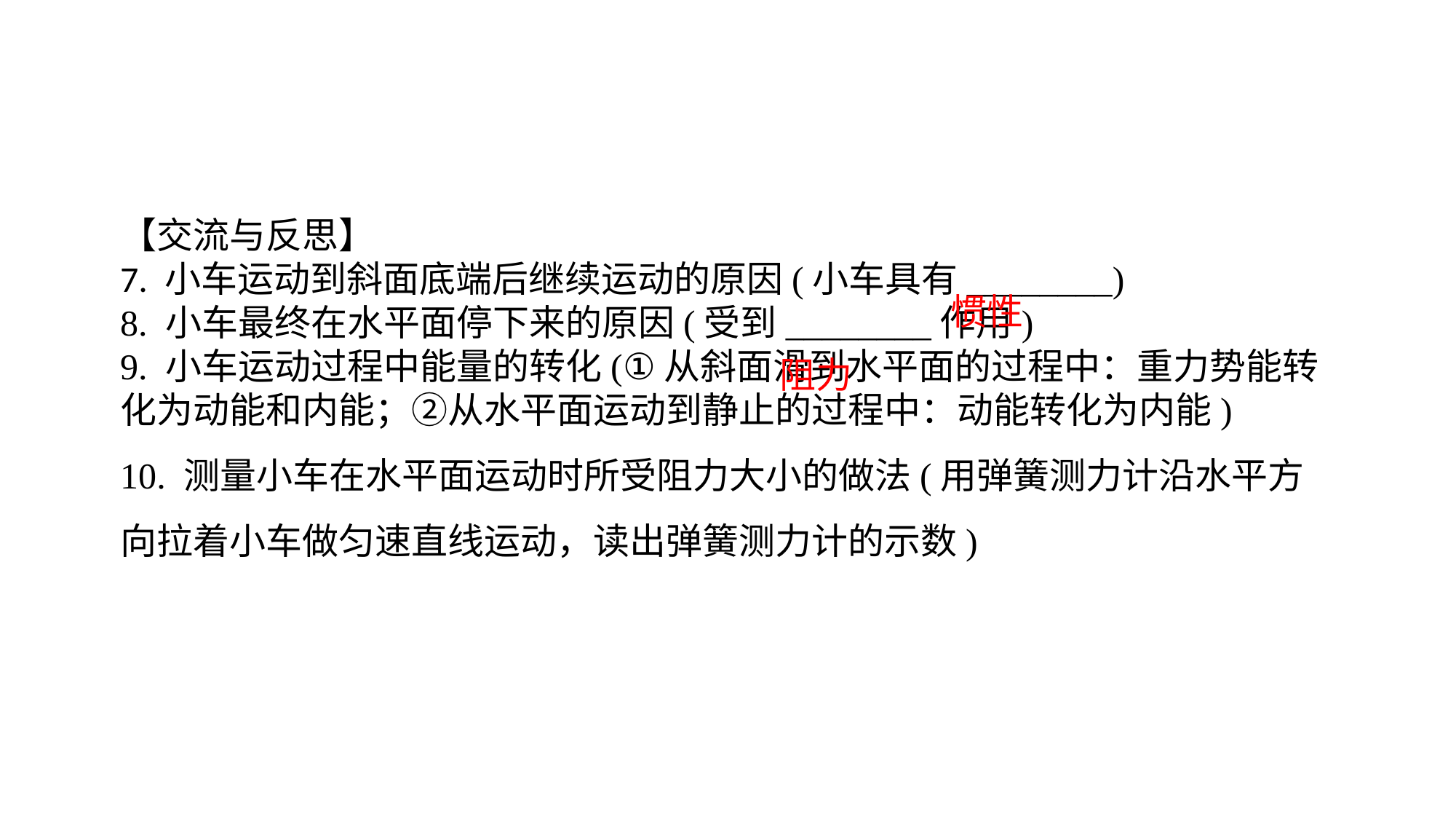

【交流与反思】7. 小车运动到斜面底端后继续运动的原因(小车具有________)8. 小车最终在水平面停下来的原因(受到________作用)9. 小车运动过程中能量的转化(①从斜面滑到水平面的过程中：重力势能转化为动能和内能；②从水平面运动到静止的过程中：动能转化为内能)10. 测量小车在水平面运动时所受阻力大小的做法(用弹簧测力计沿水平方向拉着小车做匀速直线运动，读出弹簧测力计的示数)
惯性
阻力